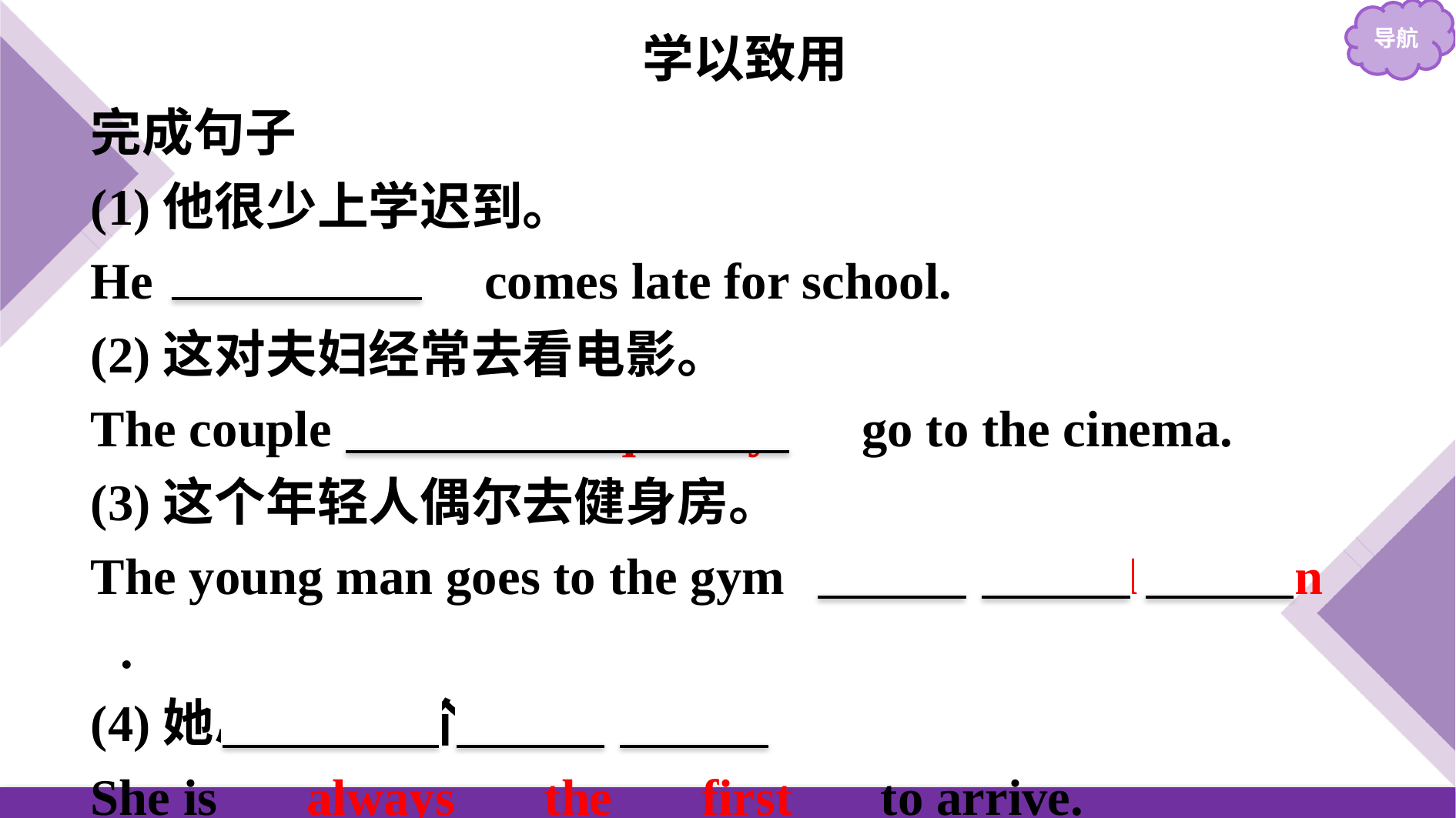

学以致用
完成句子
(1)他很少上学迟到。
He 　seldom　 comes late for school.
(2)这对夫妇经常去看电影。
The couple 　often/frequently　 go to the cinema.
(3)这个年轻人偶尔去健身房。
The young man goes to the gym 　now　 and 　then　.
(4)她总是第一个到达。
She is 　always　 the　 first　 to arrive.